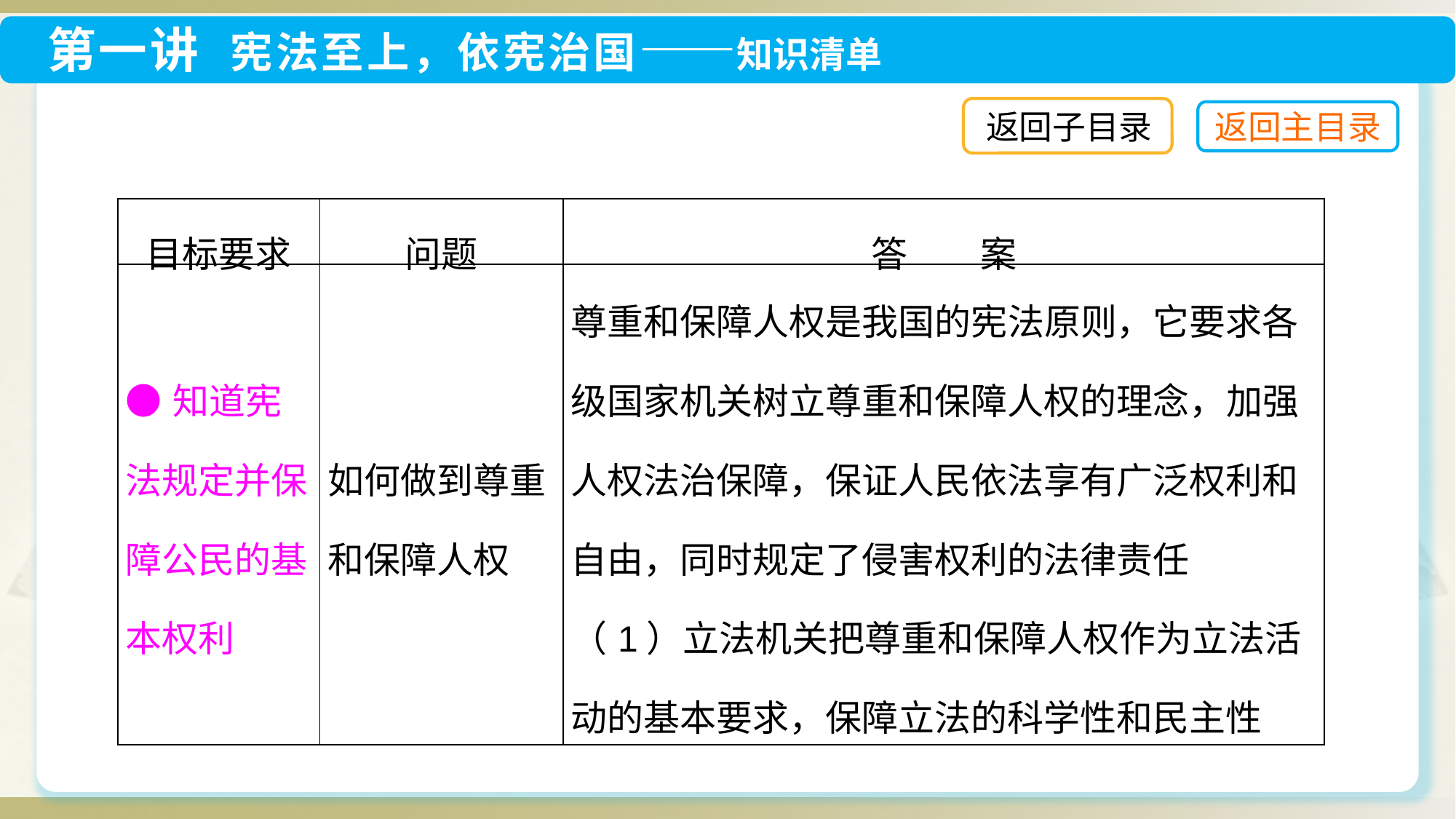

返回子目录
| 目标要求 | 问题 | 答　　案 |
| --- | --- | --- |
| ●知道宪法规定并保障公民的基本权利 | 如何做到尊重和保障人权 | 尊重和保障人权是我国的宪法原则，它要求各级国家机关树立尊重和保障人权的理念，加强人权法治保障，保证人民依法享有广泛权利和自由，同时规定了侵害权利的法律责任 （1）立法机关把尊重和保障人权作为立法活动的基本要求，保障立法的科学性和民主性 |